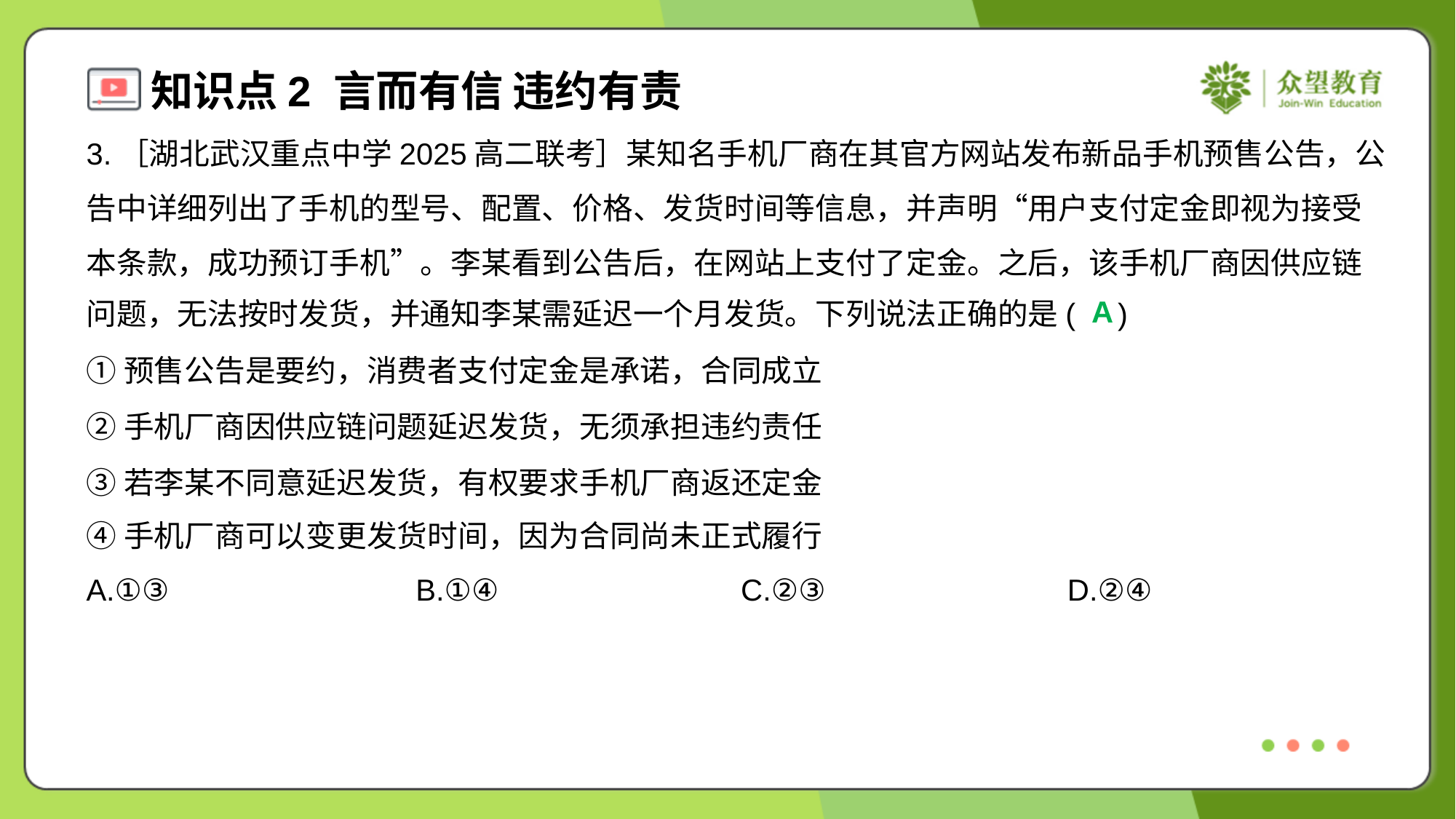

3.［湖北武汉重点中学2025高二联考］某知名手机厂商在其官方网站发布新品手机预售公告，公
告中详细列出了手机的型号、配置、价格、发货时间等信息，并声明“用户支付定金即视为接受
本条款，成功预订手机”。李某看到公告后，在网站上支付了定金。之后，该手机厂商因供应链
问题，无法按时发货，并通知李某需延迟一个月发货。下列说法正确的是(     )
A
①预售公告是要约，消费者支付定金是承诺，合同成立
②手机厂商因供应链问题延迟发货，无须承担违约责任
③若李某不同意延迟发货，有权要求手机厂商返还定金
④手机厂商可以变更发货时间，因为合同尚未正式履行
A.①③	B.①④	C.②③	D.②④